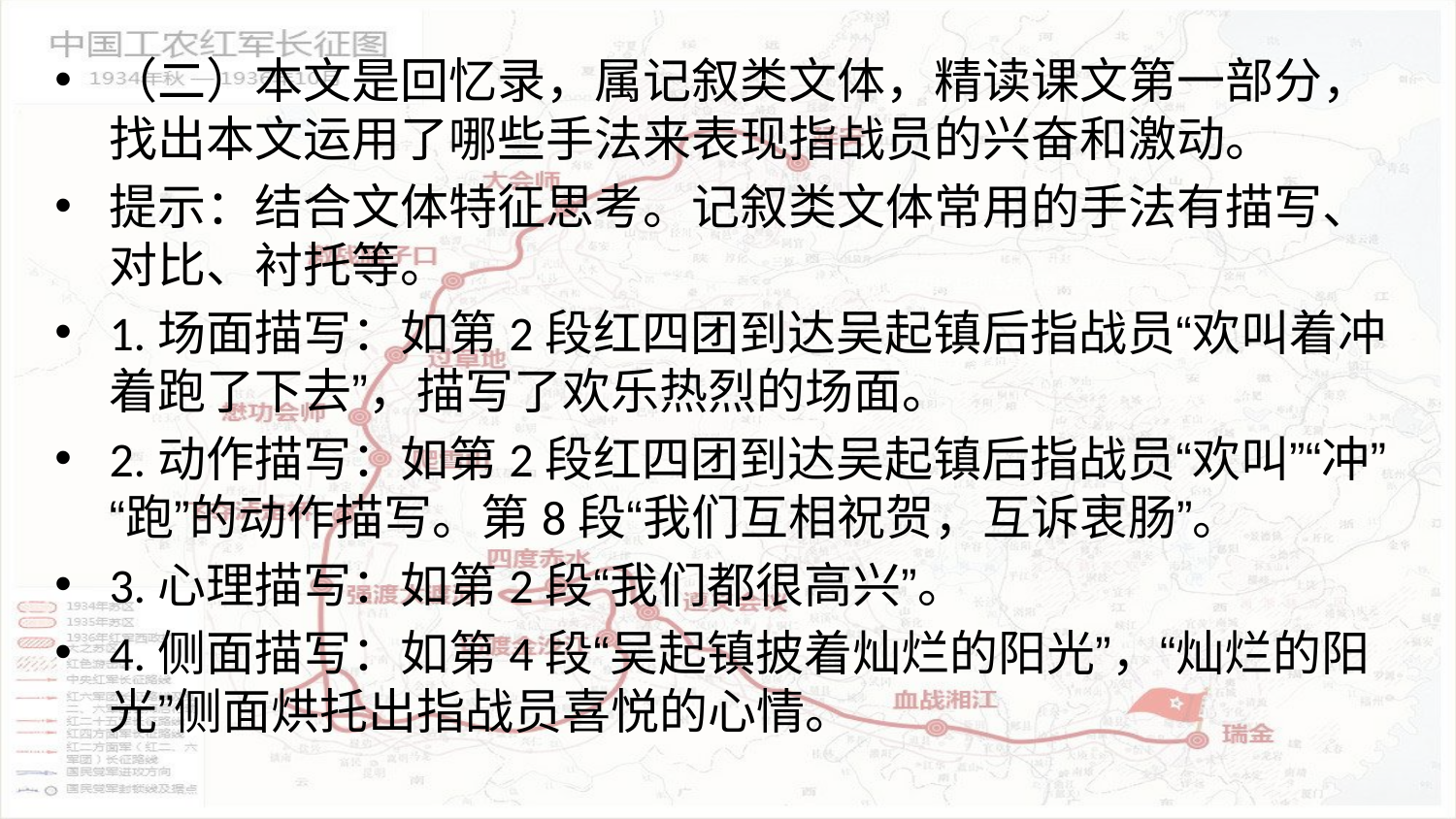

（二）本文是回忆录，属记叙类文体，精读课文第一部分，找出本文运用了哪些手法来表现指战员的兴奋和激动。
提示：结合文体特征思考。记叙类文体常用的手法有描写、对比、衬托等。
1.场面描写：如第2段红四团到达吴起镇后指战员“欢叫着冲着跑了下去”，描写了欢乐热烈的场面。
2.动作描写：如第2段红四团到达吴起镇后指战员“欢叫”“冲”“跑”的动作描写。第8段“我们互相祝贺，互诉衷肠”。
3.心理描写：如第2段“我们都很高兴”。
4.侧面描写：如第4段“吴起镇披着灿烂的阳光”，“灿烂的阳光”侧面烘托出指战员喜悦的心情。